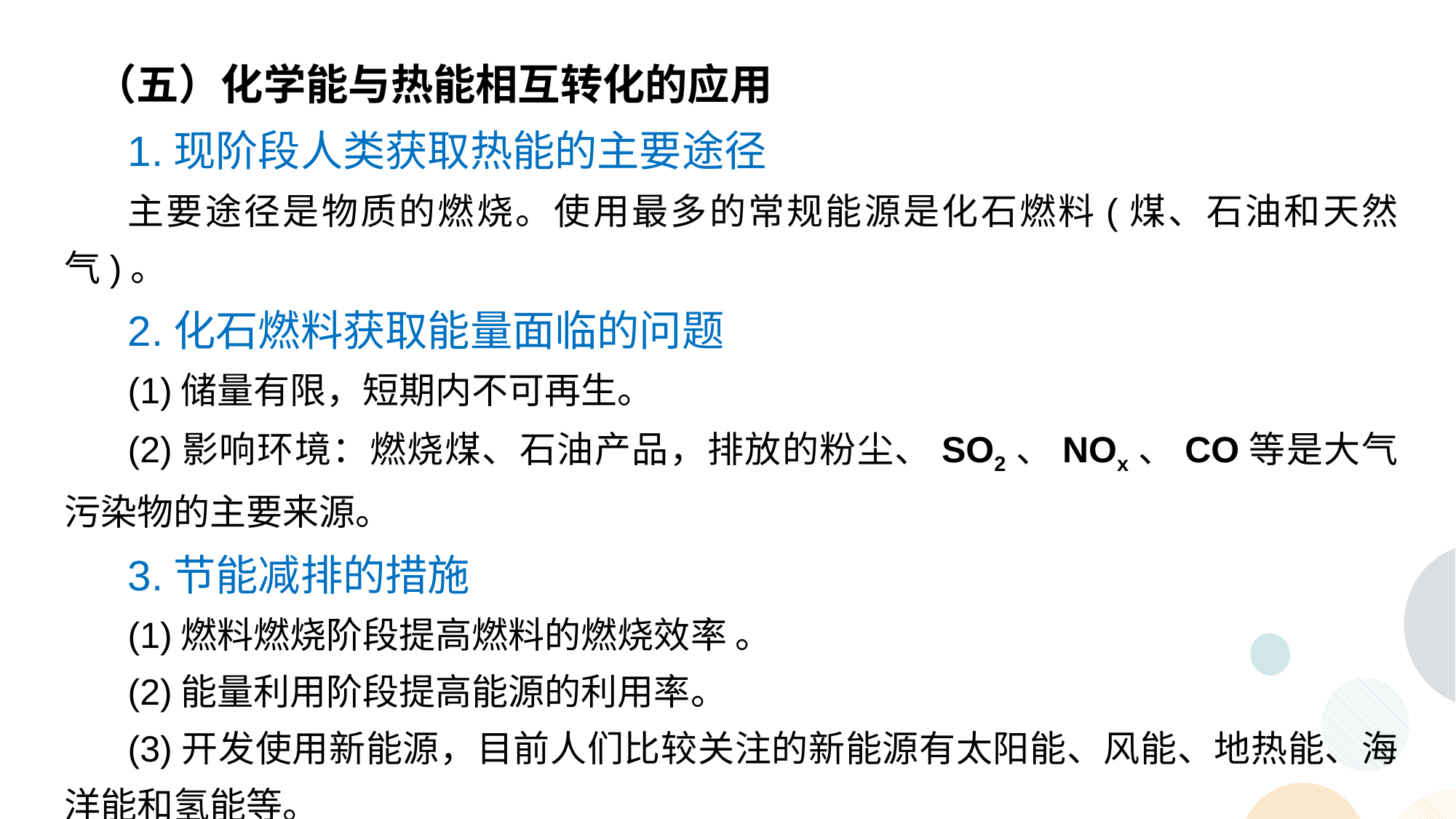

（五）化学能与热能相互转化的应用
1.现阶段人类获取热能的主要途径
主要途径是物质的燃烧。使用最多的常规能源是化石燃料(煤、石油和天然气)。
2.化石燃料获取能量面临的问题
(1)储量有限，短期内不可再生。
(2)影响环境：燃烧煤、石油产品，排放的粉尘、SO2、NOx、CO等是大气污染物的主要来源。
3.节能减排的措施
(1)燃料燃烧阶段提高燃料的燃烧效率 。
(2)能量利用阶段提高能源的利用率。
(3)开发使用新能源，目前人们比较关注的新能源有太阳能、风能、地热能、海洋能和氢能等。